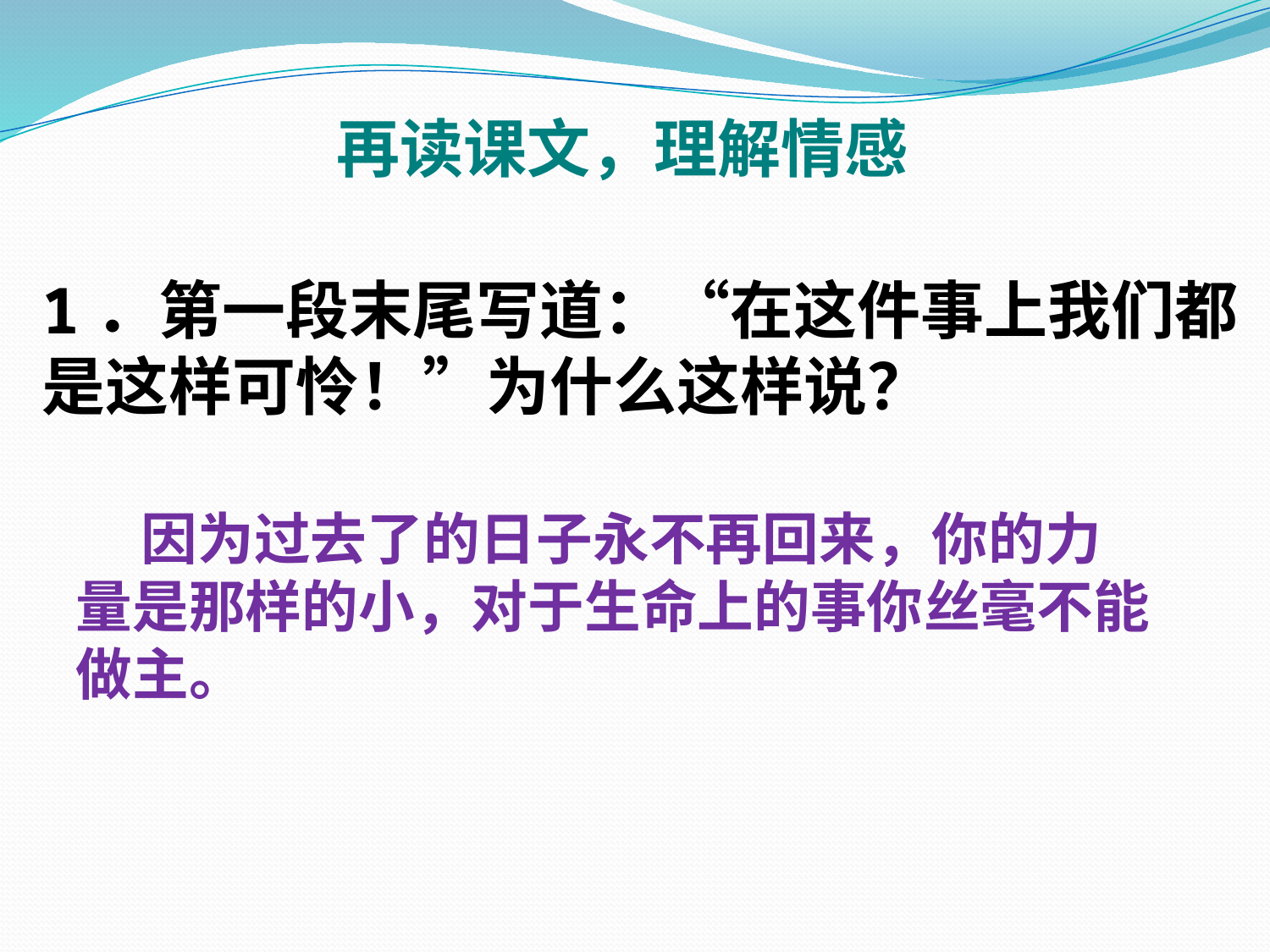

再读课文，理解情感
1．第一段末尾写道：“在这件事上我们都
是这样可怜！”为什么这样说？
    因为过去了的日子永不再回来，你的力量是那样的小，对于生命上的事你丝毫不能做主。